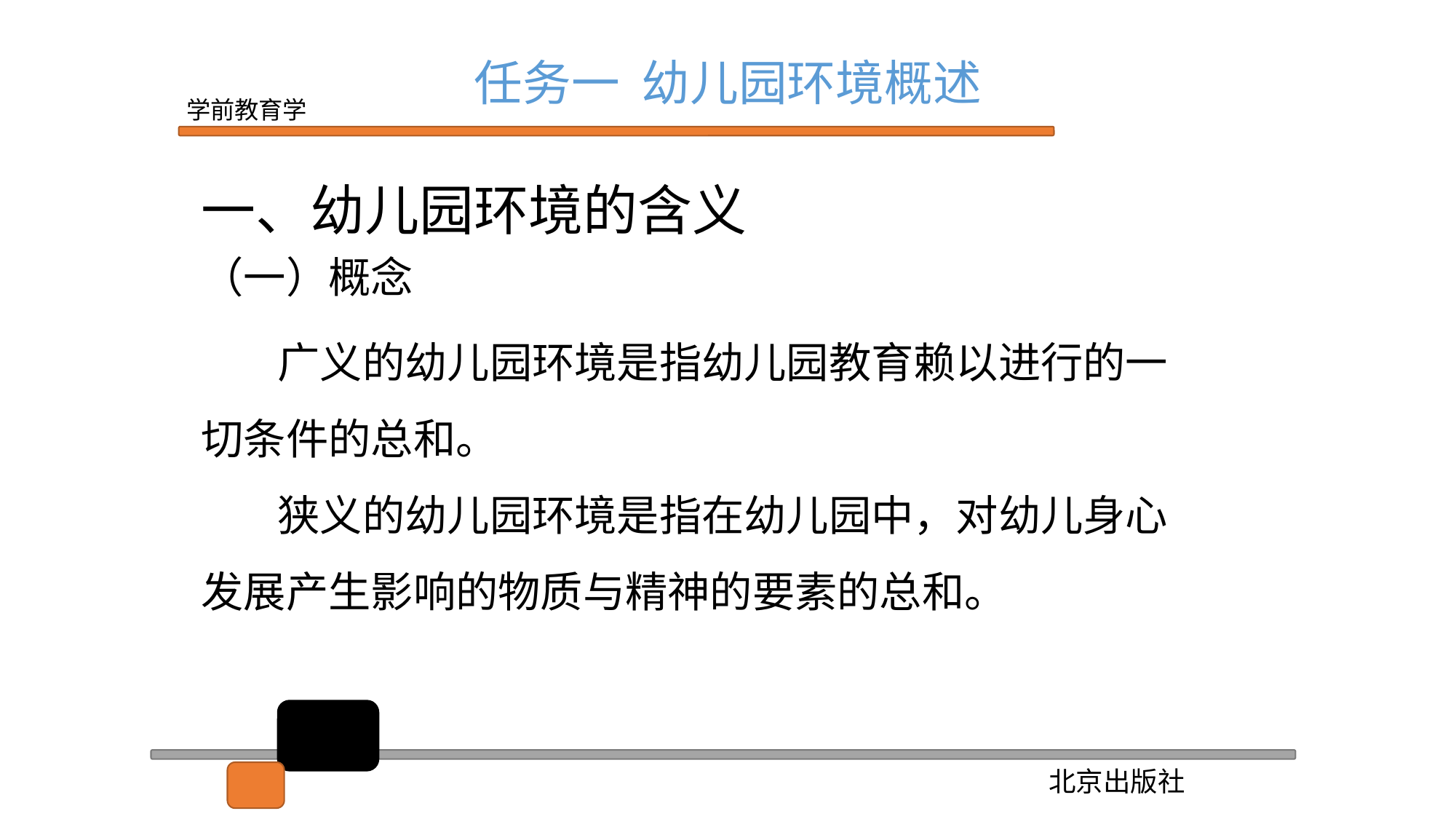

任务一  幼儿园环境概述
一、幼儿园环境的含义
（一）概念
       广义的幼儿园环境是指幼儿园教育赖以进行的一切条件的总和。
       狭义的幼儿园环境是指在幼儿园中，对幼儿身心发展产生影响的物质与精神的要素的总和。